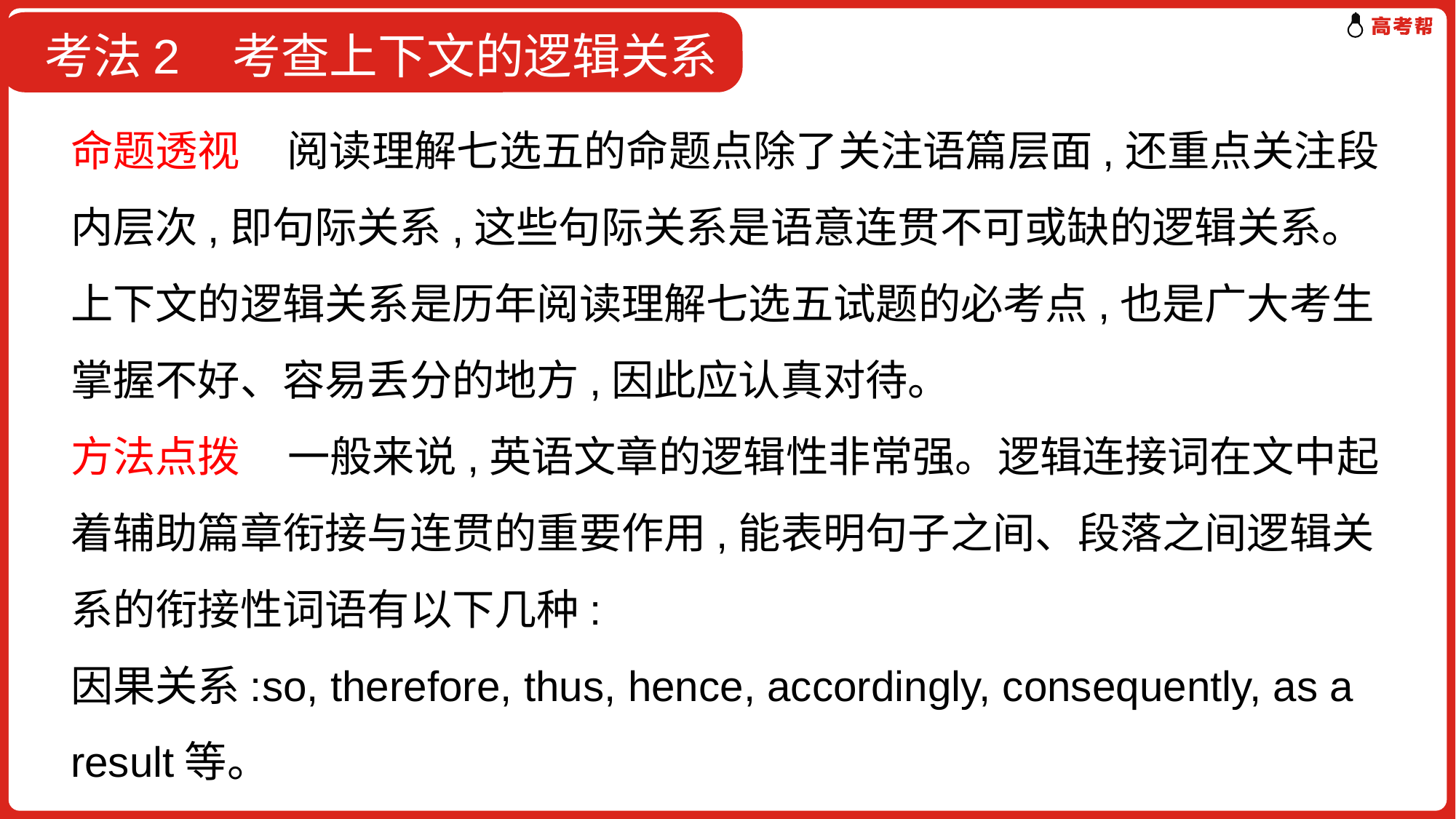

考法2   考查上下文的逻辑关系
命题透视     阅读理解七选五的命题点除了关注语篇层面,还重点关注段内层次,即句际关系,这些句际关系是语意连贯不可或缺的逻辑关系。上下文的逻辑关系是历年阅读理解七选五试题的必考点,也是广大考生掌握不好、容易丢分的地方,因此应认真对待。
方法点拨     一般来说,英语文章的逻辑性非常强。逻辑连接词在文中起着辅助篇章衔接与连贯的重要作用,能表明句子之间、段落之间逻辑关系的衔接性词语有以下几种:
因果关系:so, therefore, thus, hence, accordingly, consequently, as a result等。